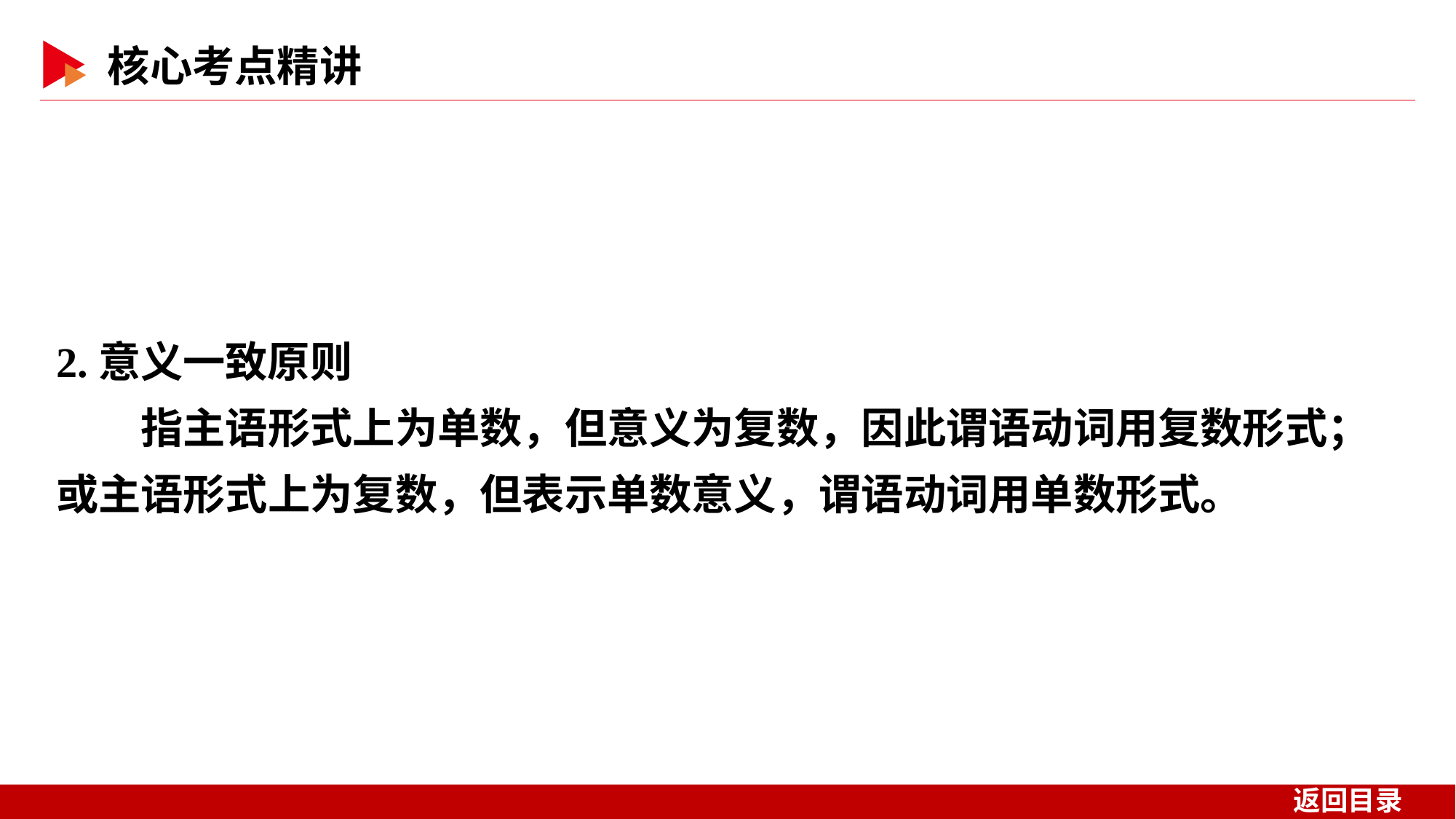

2.意义一致原则
　　指主语形式上为单数，但意义为复数，因此谓语动词用复数形式；或主语形式上为复数，但表示单数意义，谓语动词用单数形式。